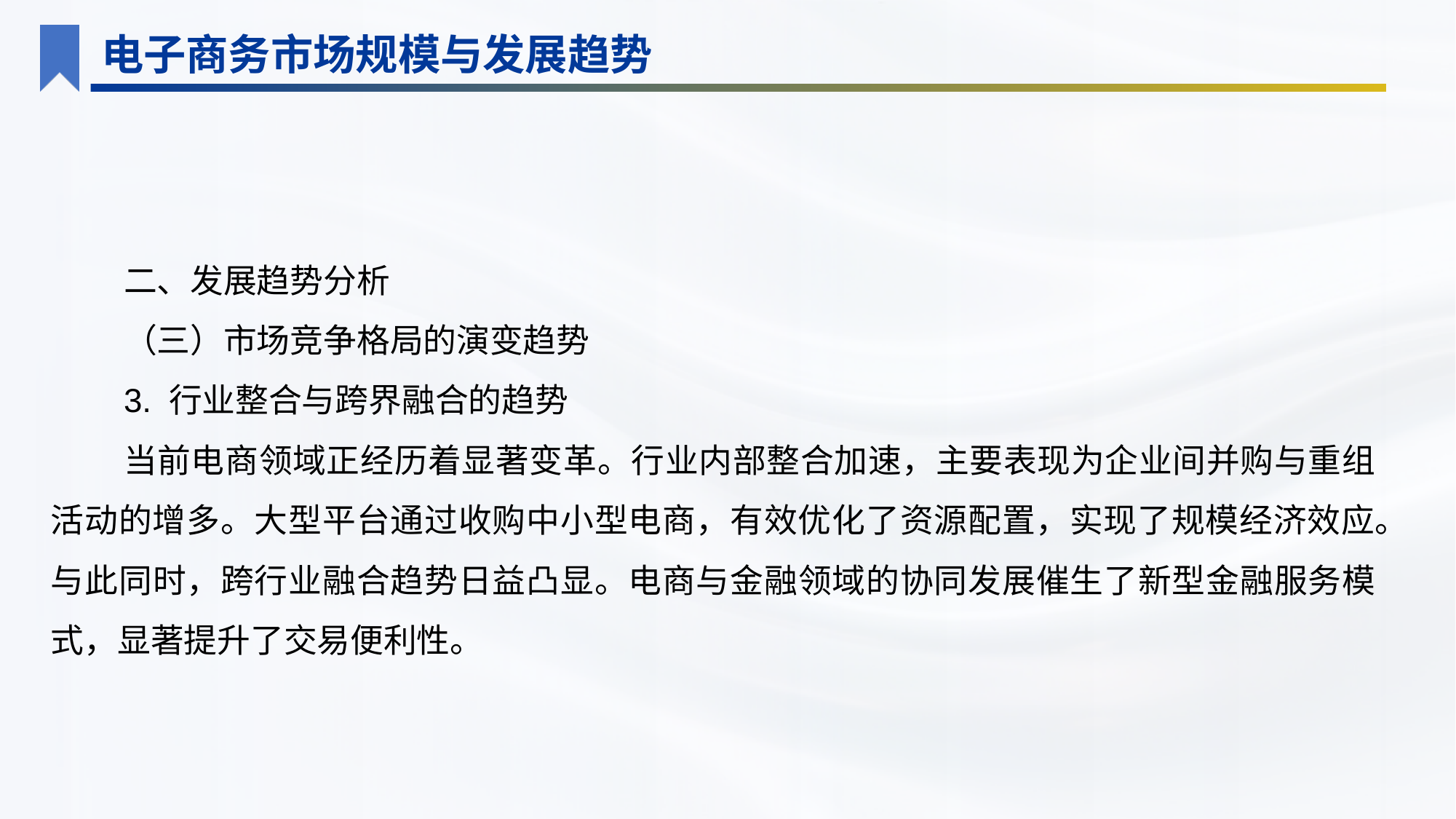

电子商务市场规模与发展趋势
二、发展趋势分析
（三）市场竞争格局的演变趋势
3. 行业整合与跨界融合的趋势
当前电商领域正经历着显著变革。行业内部整合加速，主要表现为企业间并购与重组活动的增多。大型平台通过收购中小型电商，有效优化了资源配置，实现了规模经济效应。与此同时，跨行业融合趋势日益凸显。电商与金融领域的协同发展催生了新型金融服务模式，显著提升了交易便利性。